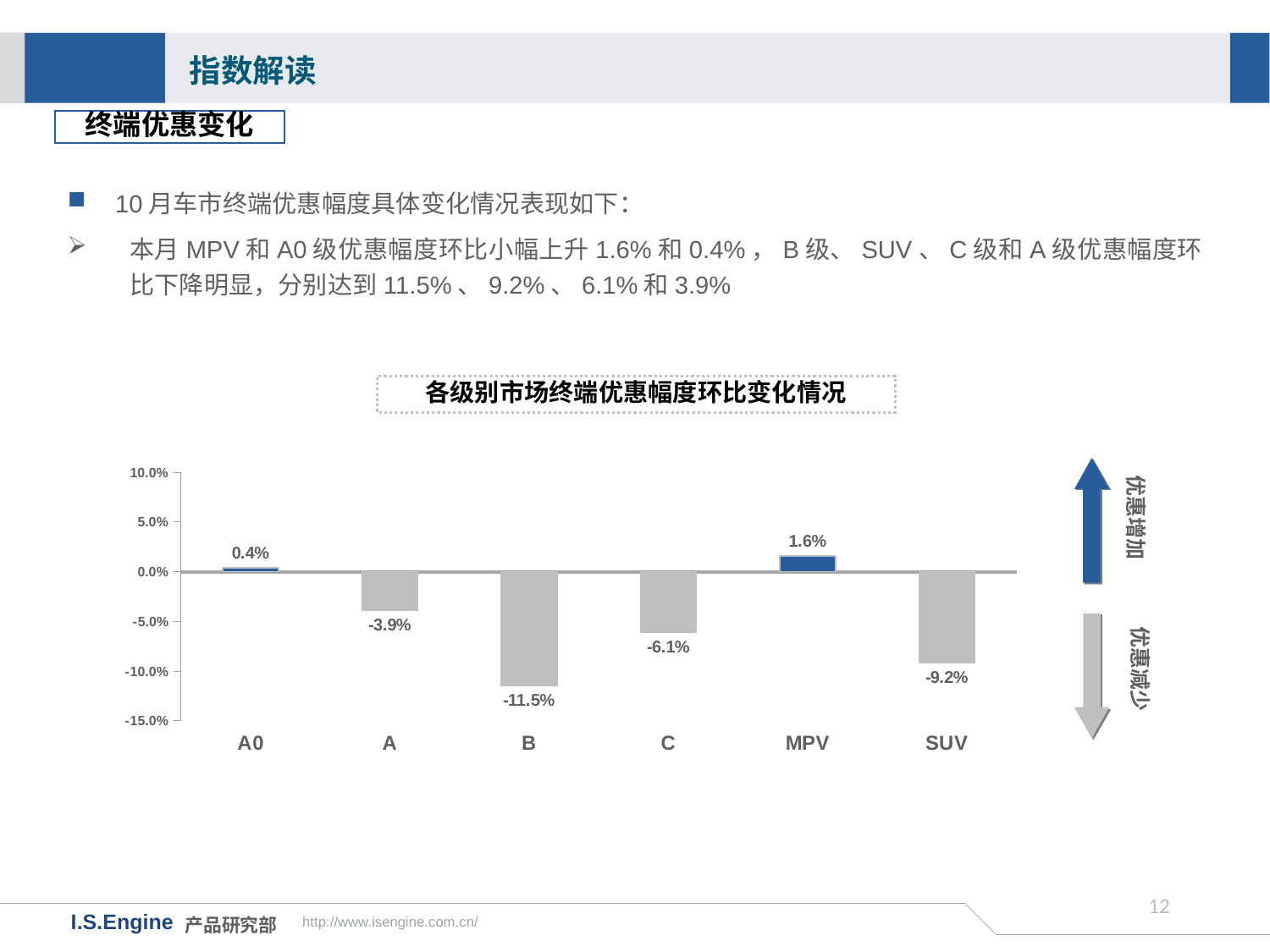

指数解读
终端优惠变化
10月车市终端优惠幅度具体变化情况表现如下：
本月MPV和A0级优惠幅度环比小幅上升1.6%和0.4%，B级、SUV、C级和A级优惠幅度环比下降明显，分别达到11.5%、9.2%、6.1%和3.9%
各级别市场终端优惠幅度环比变化情况

### Chart

| Category | 环比变化 |
|---|---|
| A0 | 0.004 |
| A | -0.039 |
| B | -0.115 |
| C | -0.061 |
| MPV | 0.016 |
| SUV | -0.092 |
优惠增加

优惠减少

12